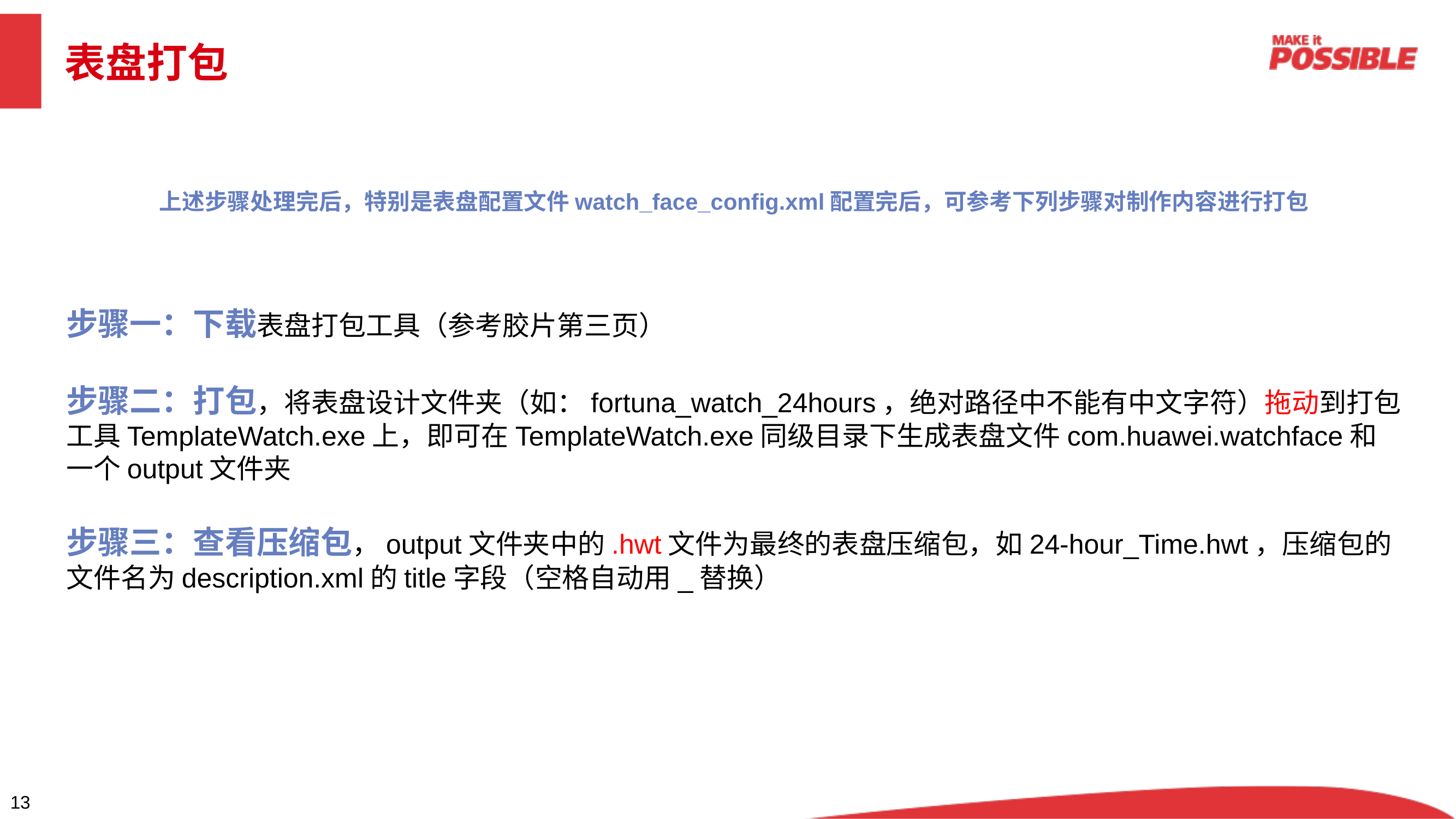

表盘打包
上述步骤处理完后，特别是表盘配置文件watch_face_config.xml配置完后，可参考下列步骤对制作内容进行打包
步骤一：下载表盘打包工具（参考胶片第三页）

步骤二：打包，将表盘设计文件夹（如：fortuna_watch_24hours，绝对路径中不能有中文字符）拖动到打包工具TemplateWatch.exe上，即可在TemplateWatch.exe同级目录下生成表盘文件com.huawei.watchface和一个output文件夹

步骤三：查看压缩包，output文件夹中的.hwt文件为最终的表盘压缩包，如24-hour_Time.hwt，压缩包的文件名为description.xml的title字段（空格自动用_替换）